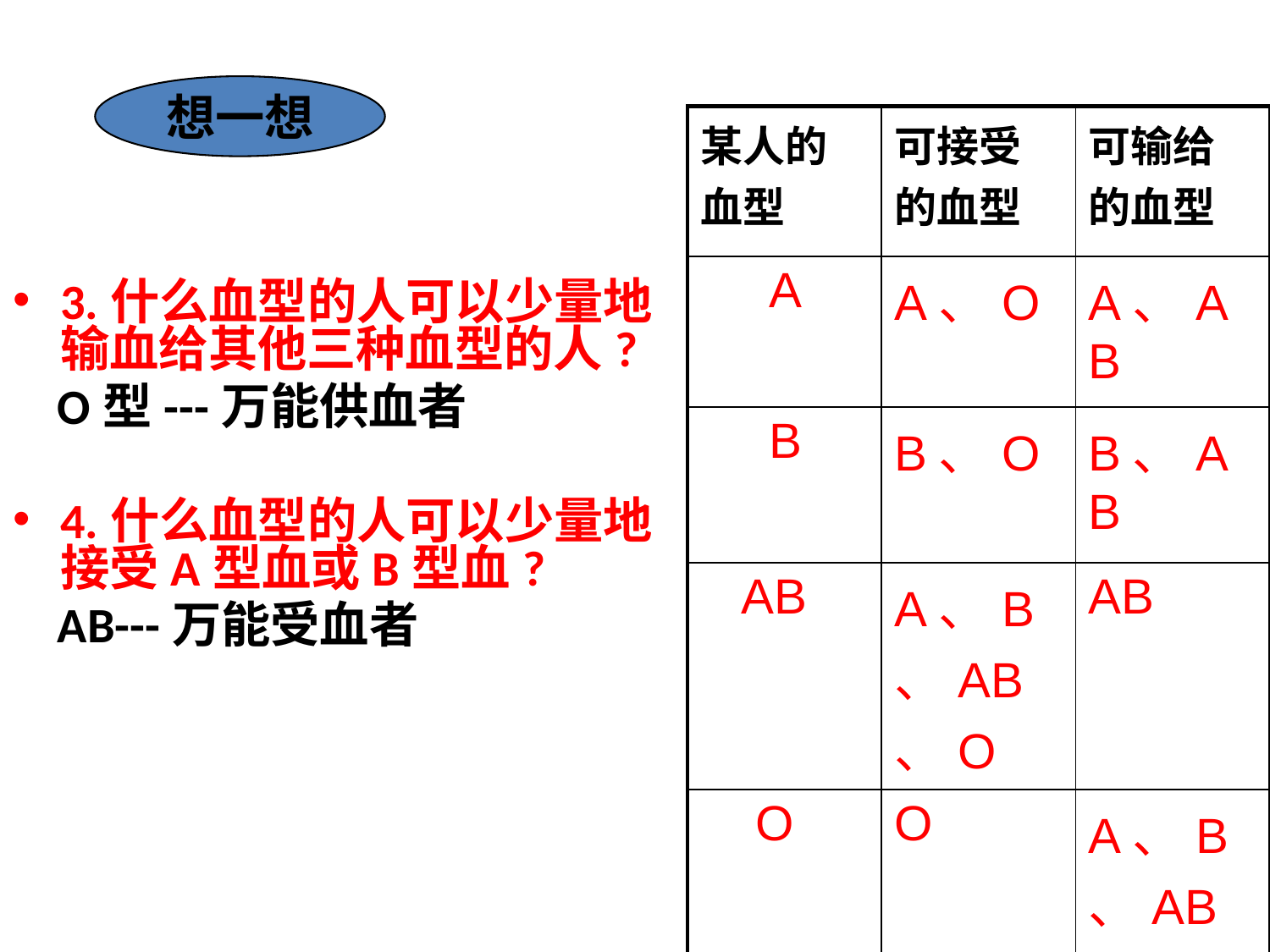

想一想
| 某人的血型 | 可接受的血型 | 可输给的血型 |
| --- | --- | --- |
| A | A、O | A、AB |
| B | B、O | B、AB |
| AB | A、B、AB、O | AB |
| O | O | A、B、AB、O |

3.什么血型的人可以少量地输血给其他三种血型的人?
    O型---万能供血者

4.什么血型的人可以少量地接受A型血或B型血?
    AB---万能受血者